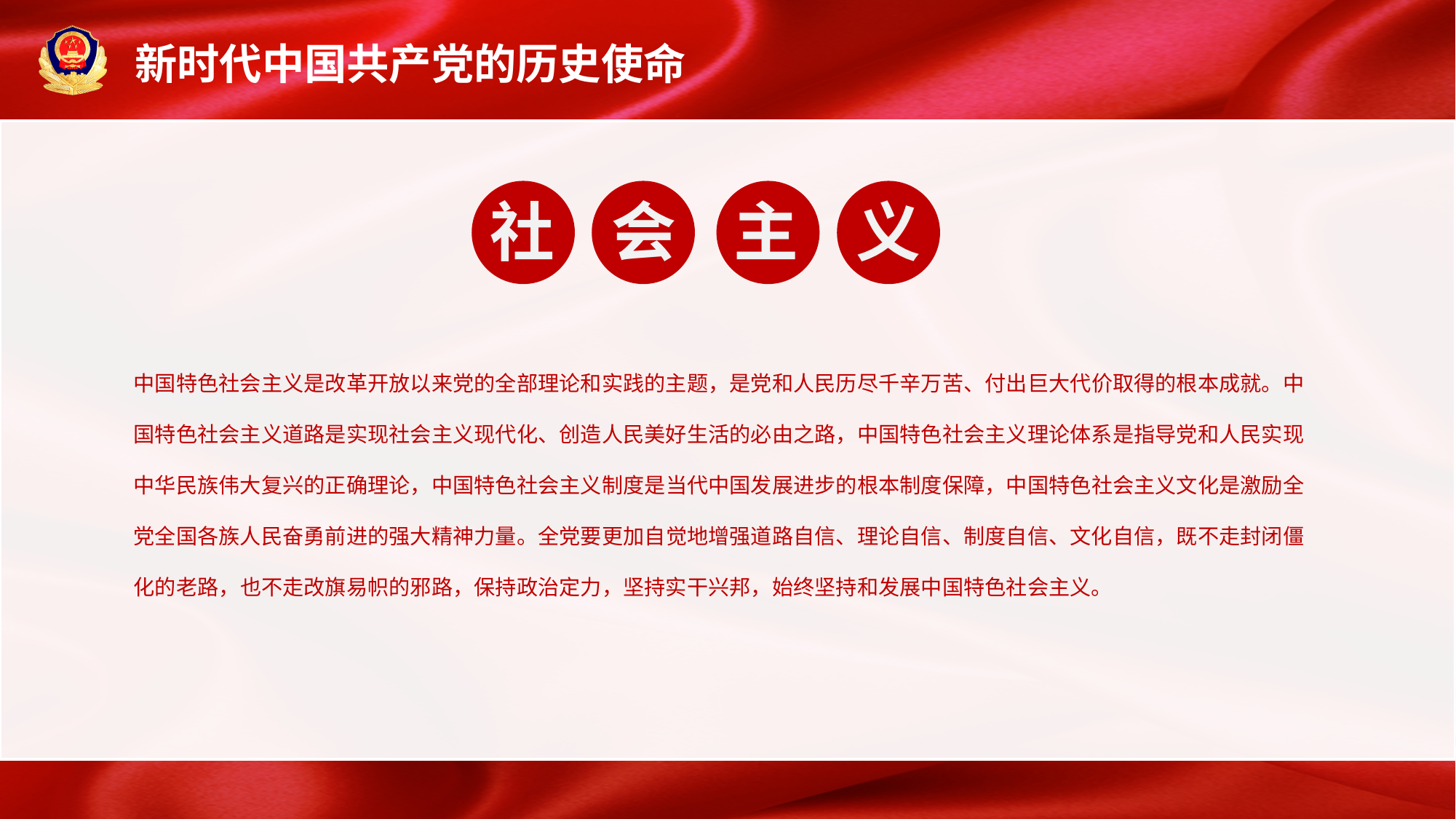

新时代中国共产党的历史使命

会

主

社

义
中国特色社会主义是改革开放以来党的全部理论和实践的主题，是党和人民历尽千辛万苦、付出巨大代价取得的根本成就。中国特色社会主义道路是实现社会主义现代化、创造人民美好生活的必由之路，中国特色社会主义理论体系是指导党和人民实现中华民族伟大复兴的正确理论，中国特色社会主义制度是当代中国发展进步的根本制度保障，中国特色社会主义文化是激励全党全国各族人民奋勇前进的强大精神力量。全党要更加自觉地增强道路自信、理论自信、制度自信、文化自信，既不走封闭僵化的老路，也不走改旗易帜的邪路，保持政治定力，坚持实干兴邦，始终坚持和发展中国特色社会主义。